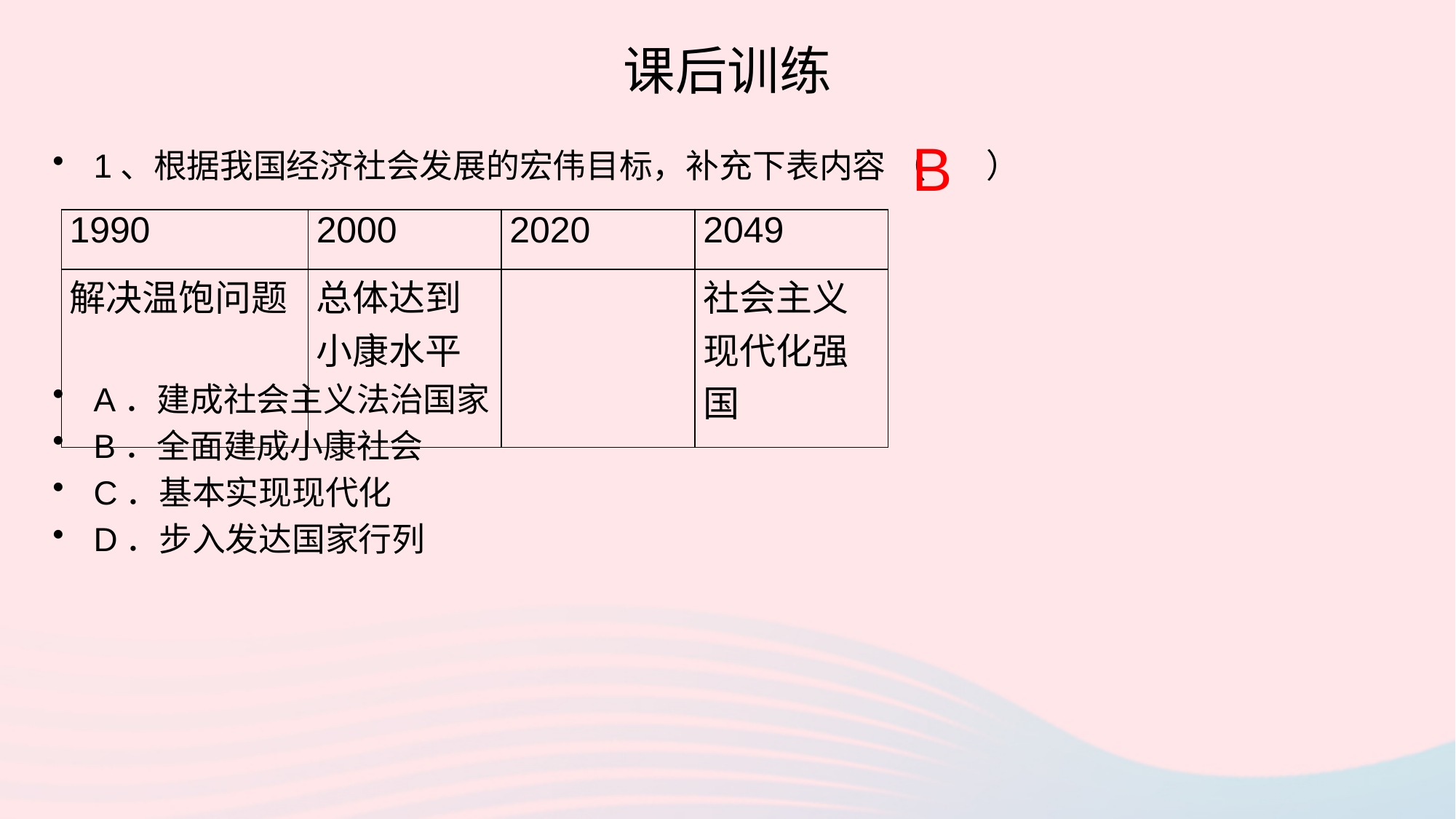

# 课后训练
B
1、根据我国经济社会发展的宏伟目标，补充下表内容 （        ）

A．建成社会主义法治国家
B．全面建成小康社会
C．基本实现现代化
D．步入发达国家行列
| 1990 | 2000 | 2020 | 2049 |
| --- | --- | --- | --- |
| 解决温饱问题 | 总体达到小康水平 |  | 社会主义现代化强国 |